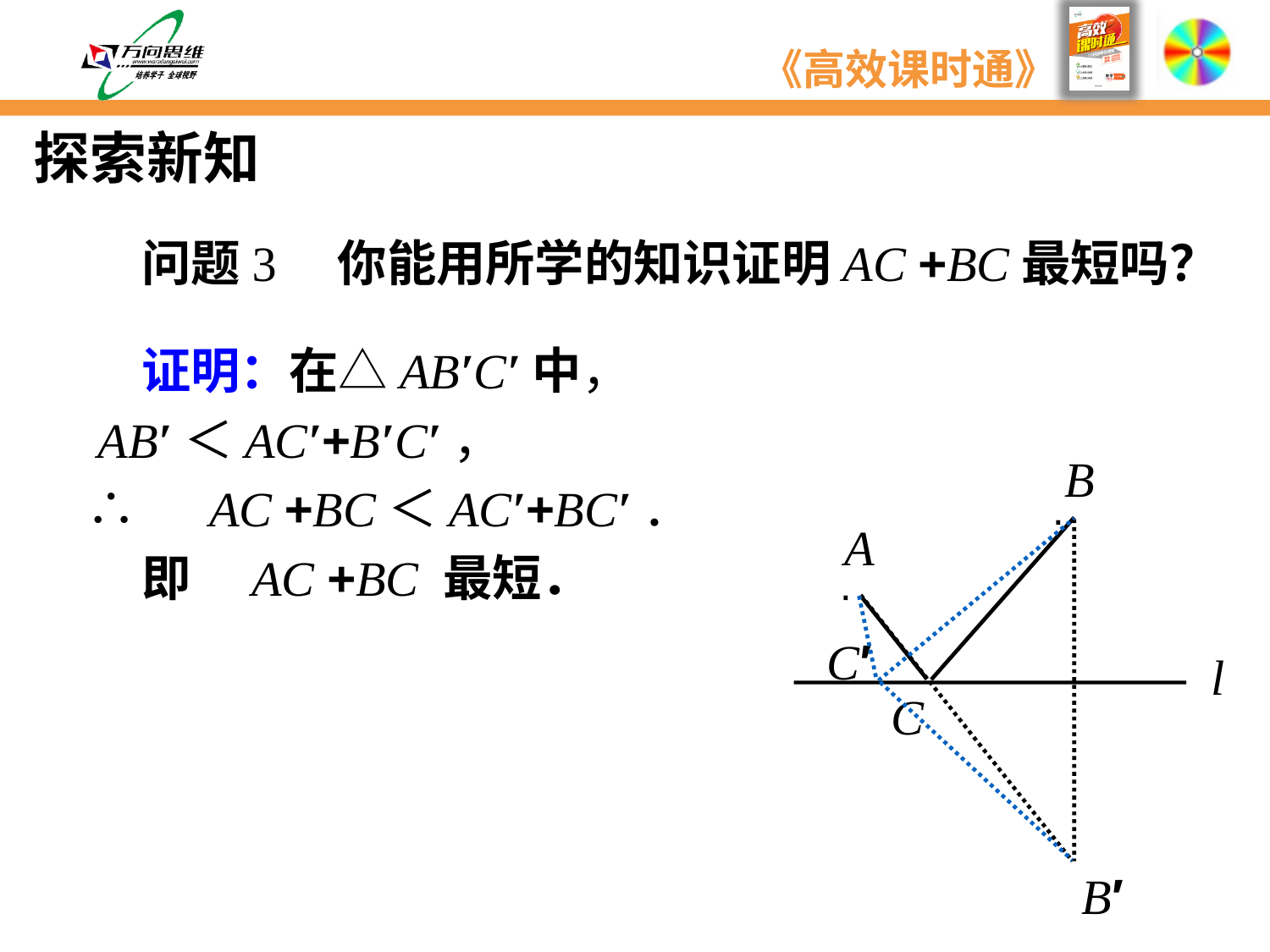

探索新知
　　问题3　你能用所学的知识证明AC +BC最短吗？
　　证明：在△AB′C′中，
    AB′＜AC′+B′C′，
    ∴　AC +BC＜AC′+BC′．
　　即　AC +BC 最短．
B
·
A
·
l

C
B′

C′